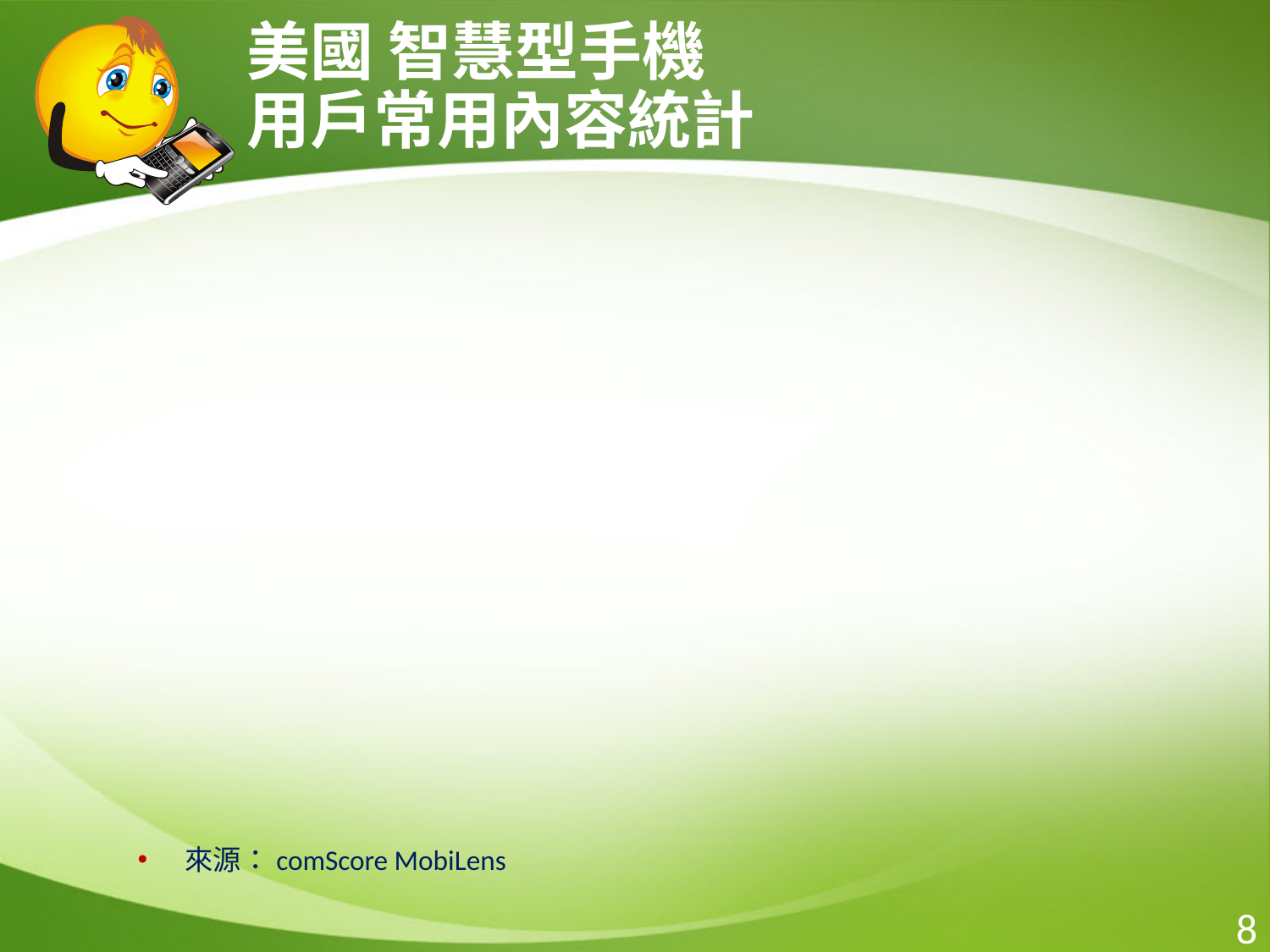

# 美國 智慧型手機 用戶常用內容統計

來源：comScore MobiLens
8